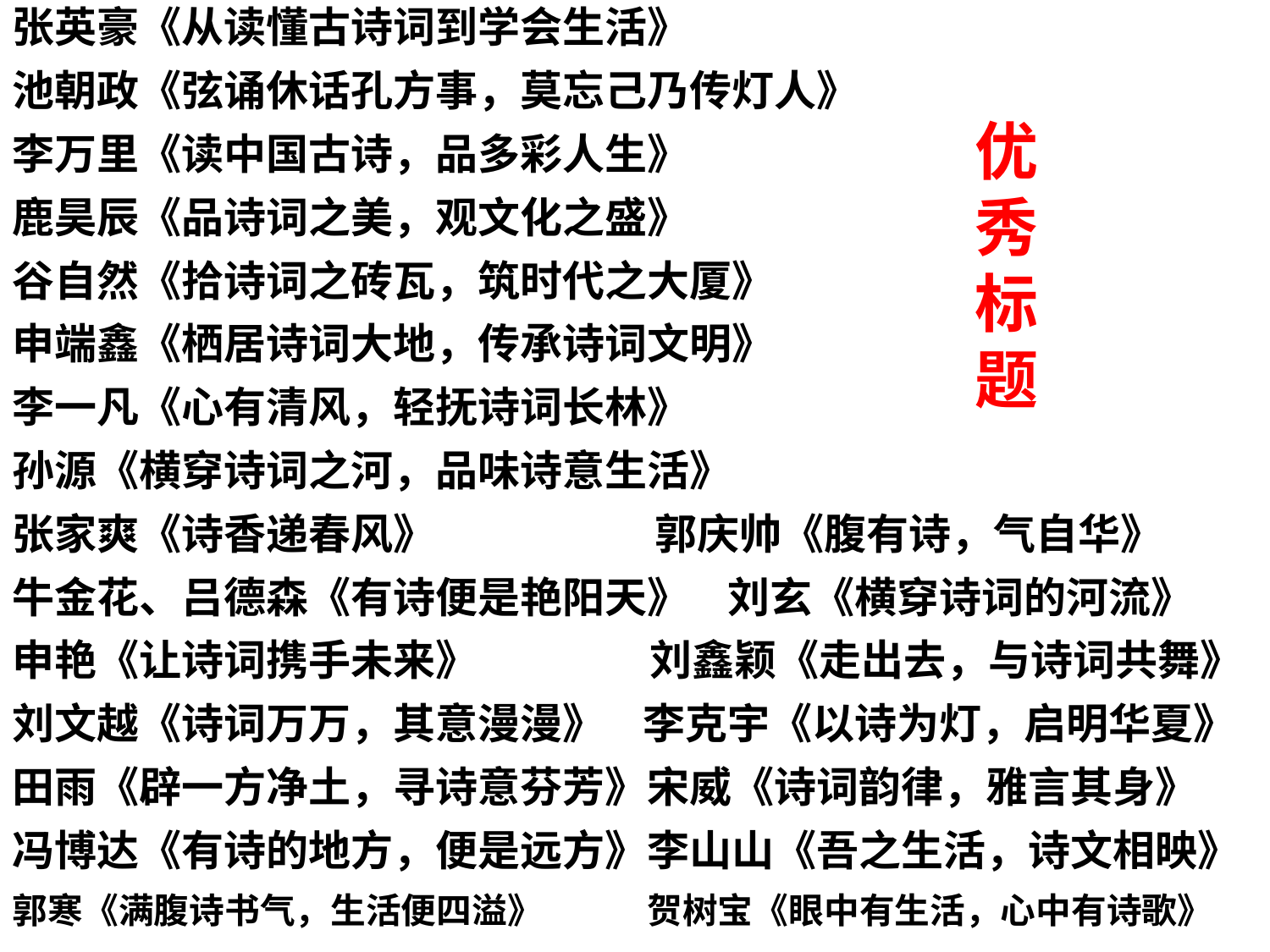

张英豪《从读懂古诗词到学会生活》
池朝政《弦诵休话孔方事，莫忘己乃传灯人》
李万里《读中国古诗，品多彩人生》
鹿昊辰《品诗词之美，观文化之盛》
谷自然《拾诗词之砖瓦，筑时代之大厦》
申端鑫《栖居诗词大地，传承诗词文明》
李一凡《心有清风，轻抚诗词长林》
孙源《横穿诗词之河，品味诗意生活》
张家爽《诗香递春风》                       郭庆帅《腹有诗，气自华》
牛金花、吕德森《有诗便是艳阳天》    刘玄《横穿诗词的河流》
申艳《让诗词携手未来》                  刘鑫颖《走出去，与诗词共舞》
刘文越《诗词万万，其意漫漫》    李克宇《以诗为灯，启明华夏》
田雨《辟一方净土，寻诗意芬芳》宋威《诗词韵律，雅言其身》
冯博达《有诗的地方，便是远方》李山山《吾之生活，诗文相映》
郭寒《满腹诗书气，生活便四溢》             贺树宝《眼中有生活，心中有诗歌》

优秀标题